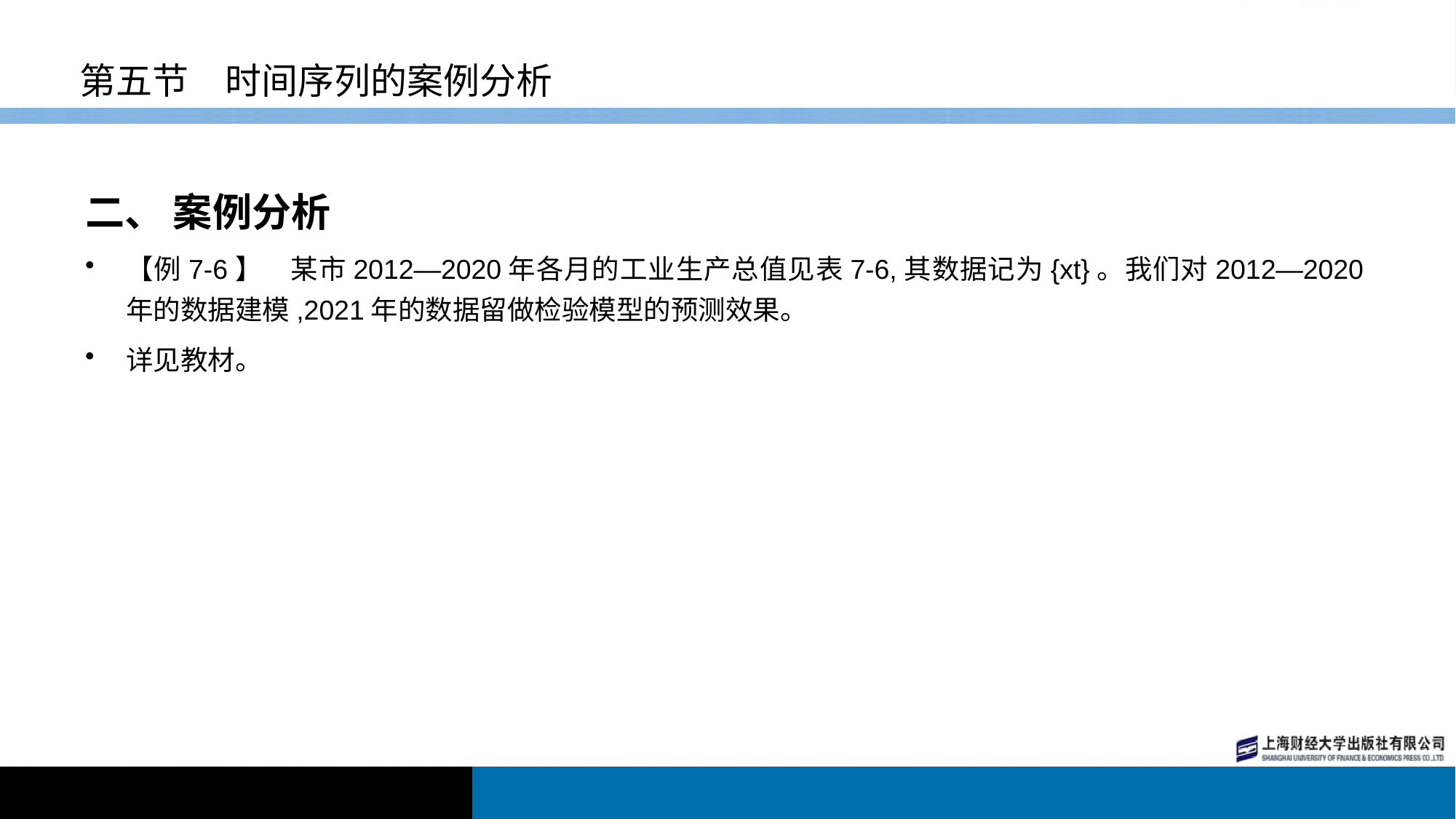

# 第五节　时间序列的案例分析
二、 案例分析
【例7-6】　某市2012—2020年各月的工业生产总值见表7-6,其数据记为{xt}。我们对2012—2020年的数据建模,2021年的数据留做检验模型的预测效果。
详见教材。
18